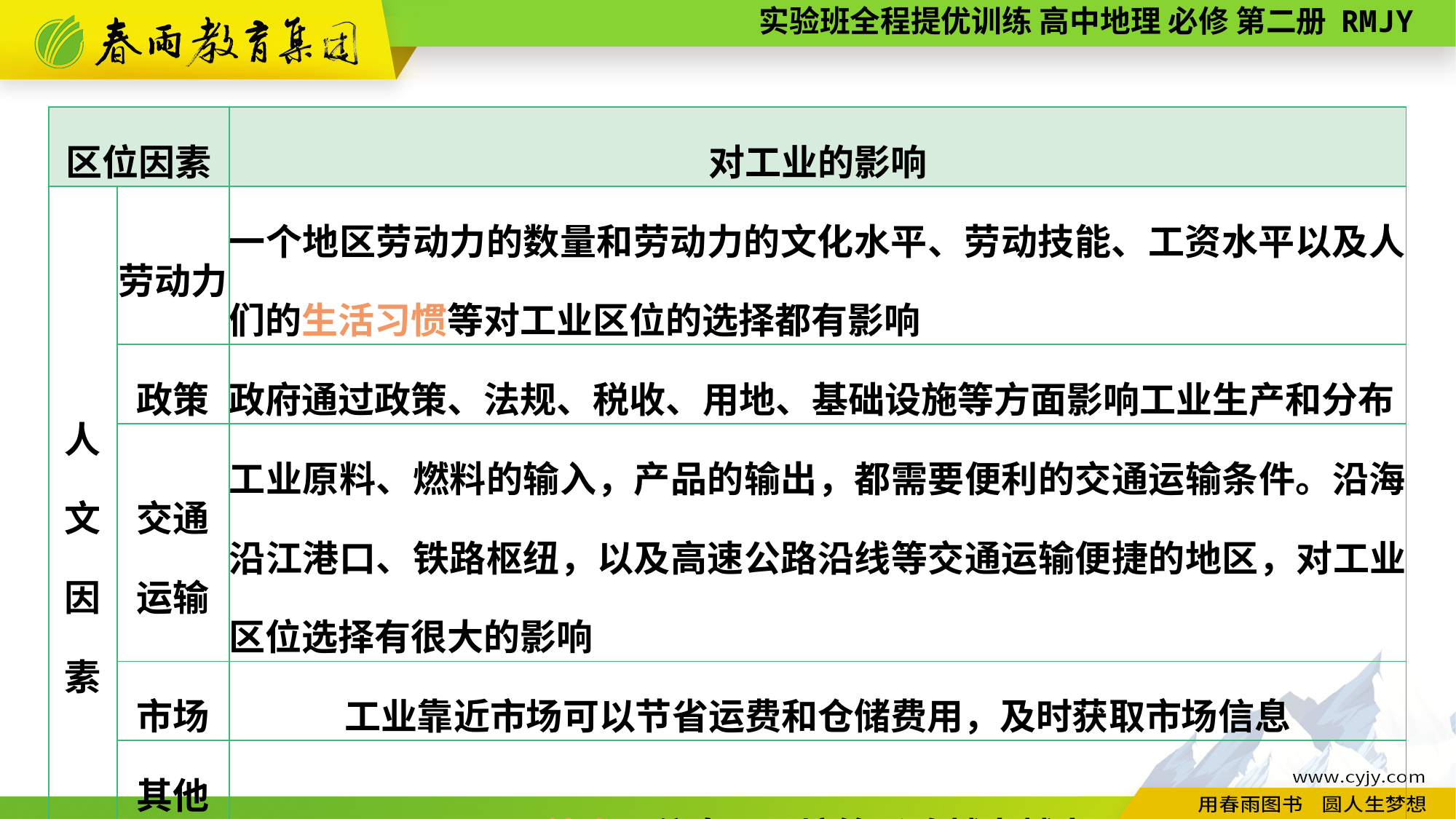

| 区位因素 |  | 对工业的影响 |
| --- | --- | --- |
| 人文因素 | 劳动力 | 一个地区劳动力的数量和劳动力的文化水平、劳动技能、工资水平以及人们的生活习惯等对工业区位的选择都有影响 |
|  | 政策 | 政府通过政策、法规、税收、用地、基础设施等方面影响工业生产和分布 |
|  | 交通 运输 | 工业原料、燃料的输入，产品的输出，都需要便利的交通运输条件。沿海沿江港口、铁路枢纽，以及高速公路沿线等交通运输便捷的地区，对工业区位选择有很大的影响 |
|  | 市场 | 工业靠近市场可以节省运费和仓储费用，及时获取市场信息 |
|  | 其他 因素 | 技术、信息、环境等影响越来越大 |